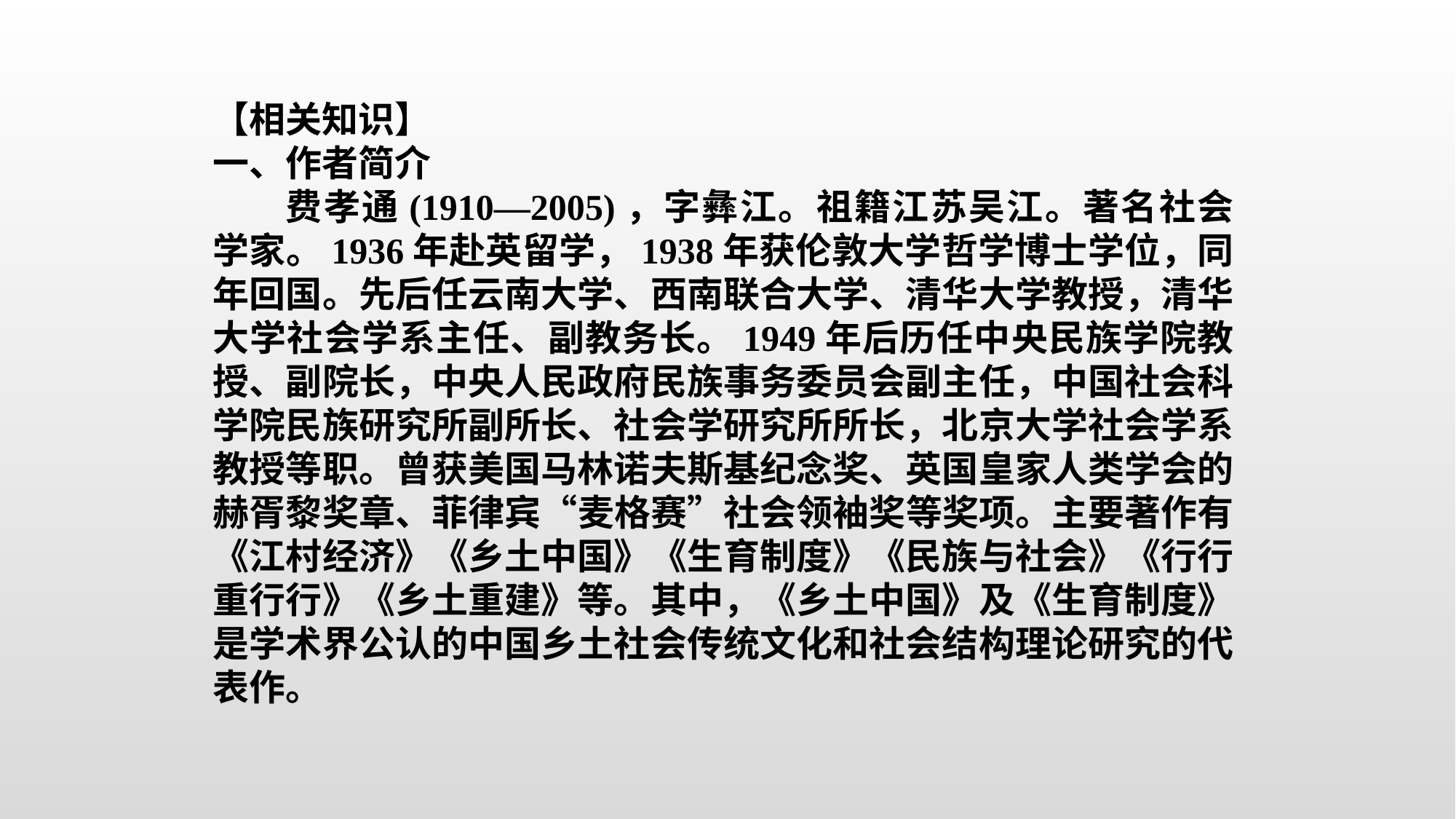

【相关知识】
一、作者简介
费孝通(1910—2005)，字彝江。祖籍江苏吴江。著名社会学家。1936年赴英留学，1938年获伦敦大学哲学博士学位，同年回国。先后任云南大学、西南联合大学、清华大学教授，清华大学社会学系主任、副教务长。1949年后历任中央民族学院教授、副院长，中央人民政府民族事务委员会副主任，中国社会科学院民族研究所副所长、社会学研究所所长，北京大学社会学系教授等职。曾获美国马林诺夫斯基纪念奖、英国皇家人类学会的赫胥黎奖章、菲律宾“麦格赛”社会领袖奖等奖项。主要著作有《江村经济》《乡土中国》《生育制度》《民族与社会》《行行重行行》《乡土重建》等。其中，《乡土中国》及《生育制度》是学术界公认的中国乡土社会传统文化和社会结构理论研究的代表作。